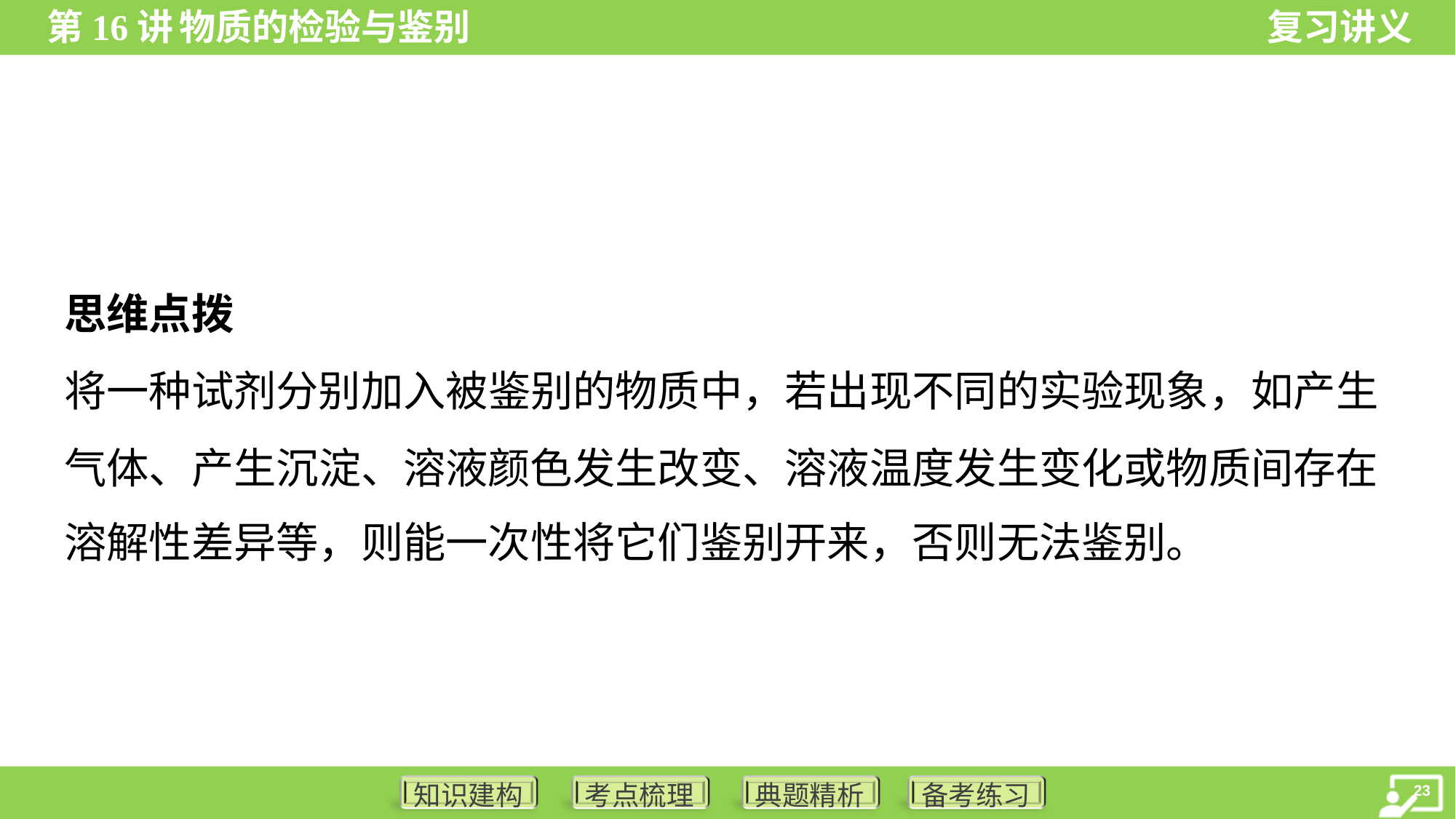

思维点拨
将一种试剂分别加入被鉴别的物质中，若出现不同的实验现象，如产生
气体、产生沉淀、溶液颜色发生改变、溶液温度发生变化或物质间存在
溶解性差异等，则能一次性将它们鉴别开来，否则无法鉴别。